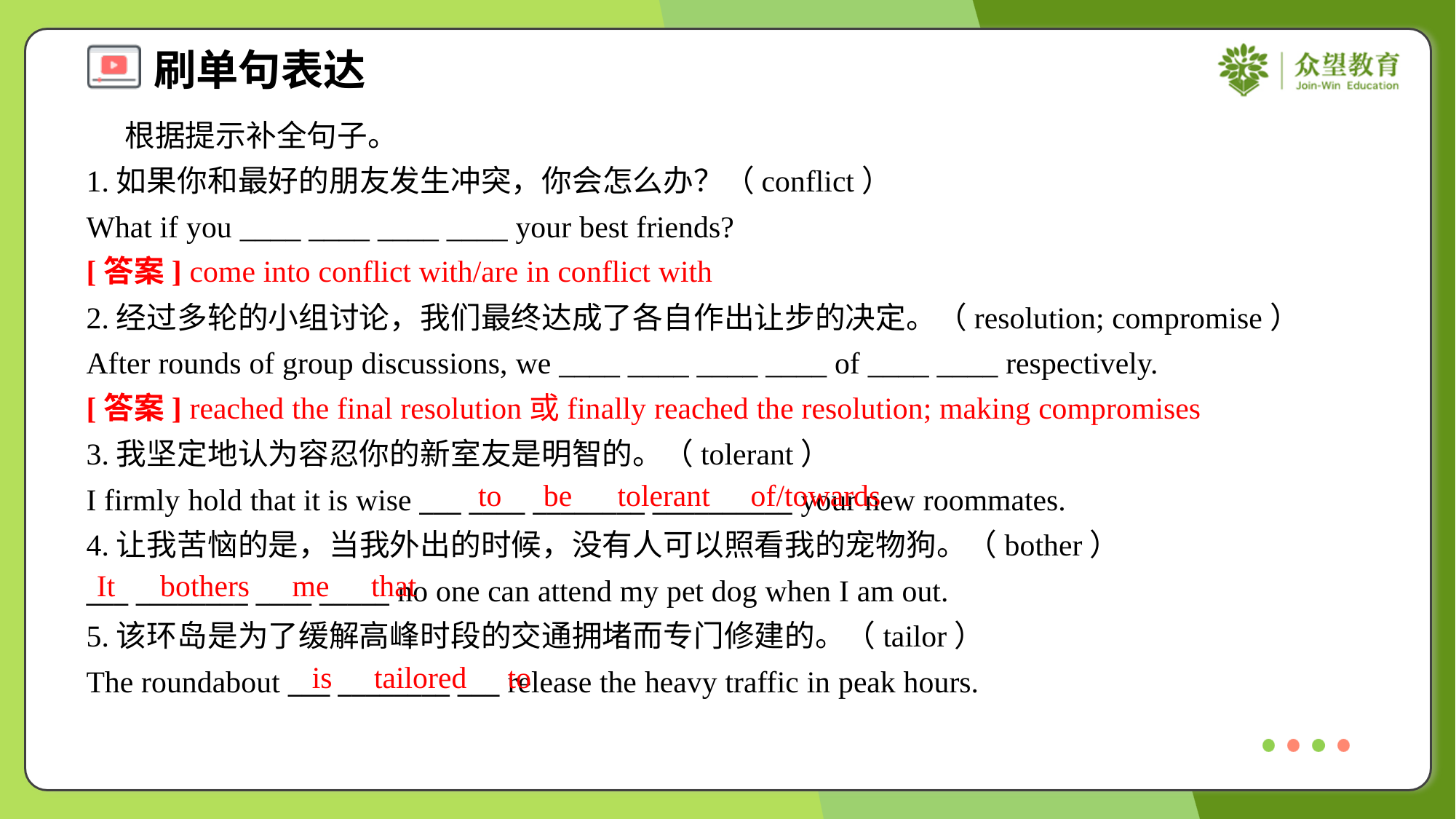

根据提示补全句子。
1.如果你和最好的朋友发生冲突，你会怎么办？（conflict）
What if you ____ ____ ____ ____ your best friends?
[答案] come into conflict with/are in conflict with
2.经过多轮的小组讨论，我们最终达成了各自作出让步的决定。（resolution; compromise）
After rounds of group discussions, we ____ ____ ____ ____ of ____ ____ respectively.
[答案] reached the final resolution或finally reached the resolution; making compromises
3.我坚定地认为容忍你的新室友是明智的。（tolerant）
I firmly hold that it is wise ___ ____ ________ __________ your new roommates.
4.让我苦恼的是，当我外出的时候，没有人可以照看我的宠物狗。（bother）
___ ________ ____ _____ no one can attend my pet dog when I am out.
5.该环岛是为了缓解高峰时段的交通拥堵而专门修建的。（tailor）
The roundabout ___ ________ ___ release the heavy traffic in peak hours.
to
be
tolerant
of/towards
It
bothers
me
that
is
tailored
to